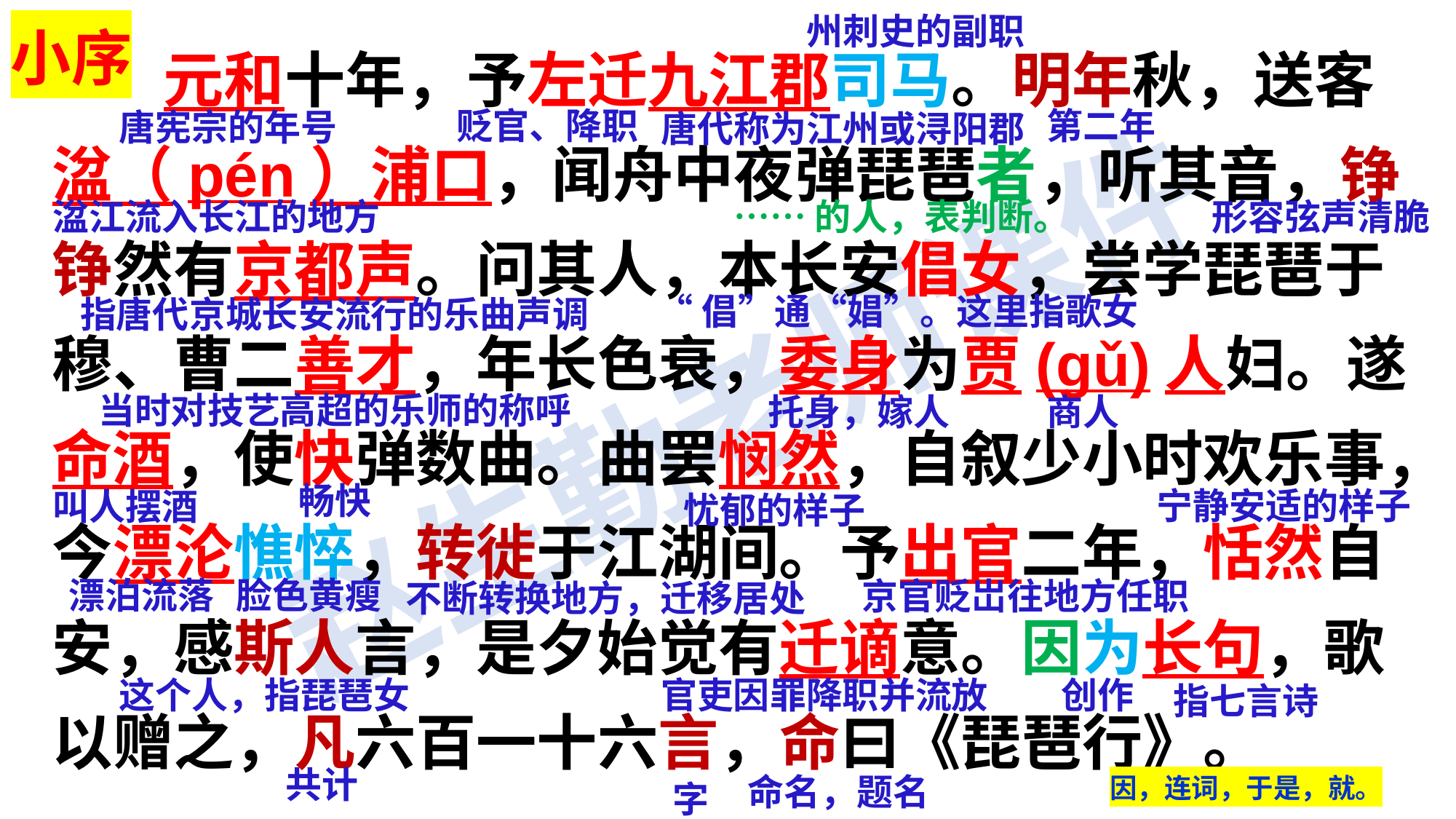

州刺史的副职
小序
       元和十年，予左迁九江郡司马。明年秋，送客湓（pén）浦口，闻舟中夜弹琵琶者，听其音，铮铮然有京都声。问其人，本长安倡女，尝学琵琶于穆、曹二善才，年长色衰，委身为贾(gǔ)人妇。遂命酒，使快弹数曲。曲罢悯然，自叙少小时欢乐事，今漂沦憔悴，转徙于江湖间。予出官二年，恬然自安，感斯人言，是夕始觉有迁谪意。因为长句，歌以赠之，凡六百一十六言，命曰《琵琶行》。
第二年
贬官、降职
唐宪宗的年号
唐代称为江州或浔阳郡
 ……的人，表判断。
形容弦声清脆
湓江流入长江的地方
“倡”通“娼”。这里指歌女
指唐代京城长安流行的乐曲声调
当时对技艺高超的乐师的称呼
托身，嫁人
商人
畅快
宁静安适的样子
叫人摆酒
忧郁的样子
漂泊流落
脸色黄瘦
京官贬岀往地方任职
不断转换地方，迁移居处
创作
这个人，指琵琶女
官吏因罪降职并流放
指七言诗
共计
命名，题名
因，连词，于是，就。
字